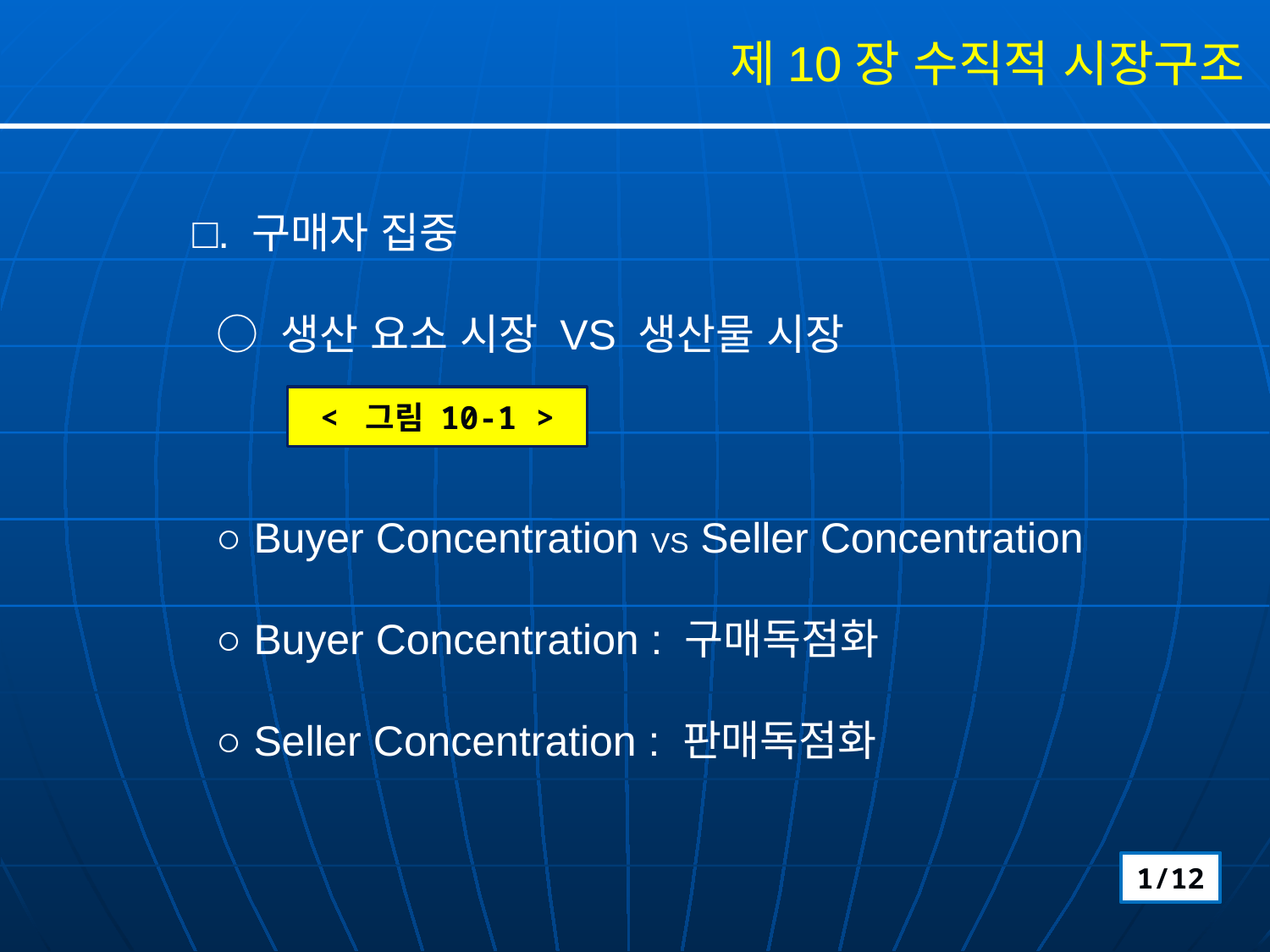

제10장 수직적 시장구조

□. 구매자 집중
  ○ 생산 요소 시장 VS 생산물 시장

  ○ Buyer Concentration VS Seller Concentration
  ○ Buyer Concentration : 구매독점화
  ○ Seller Concentration : 판매독점화

< 그림 10-1 >
1/12